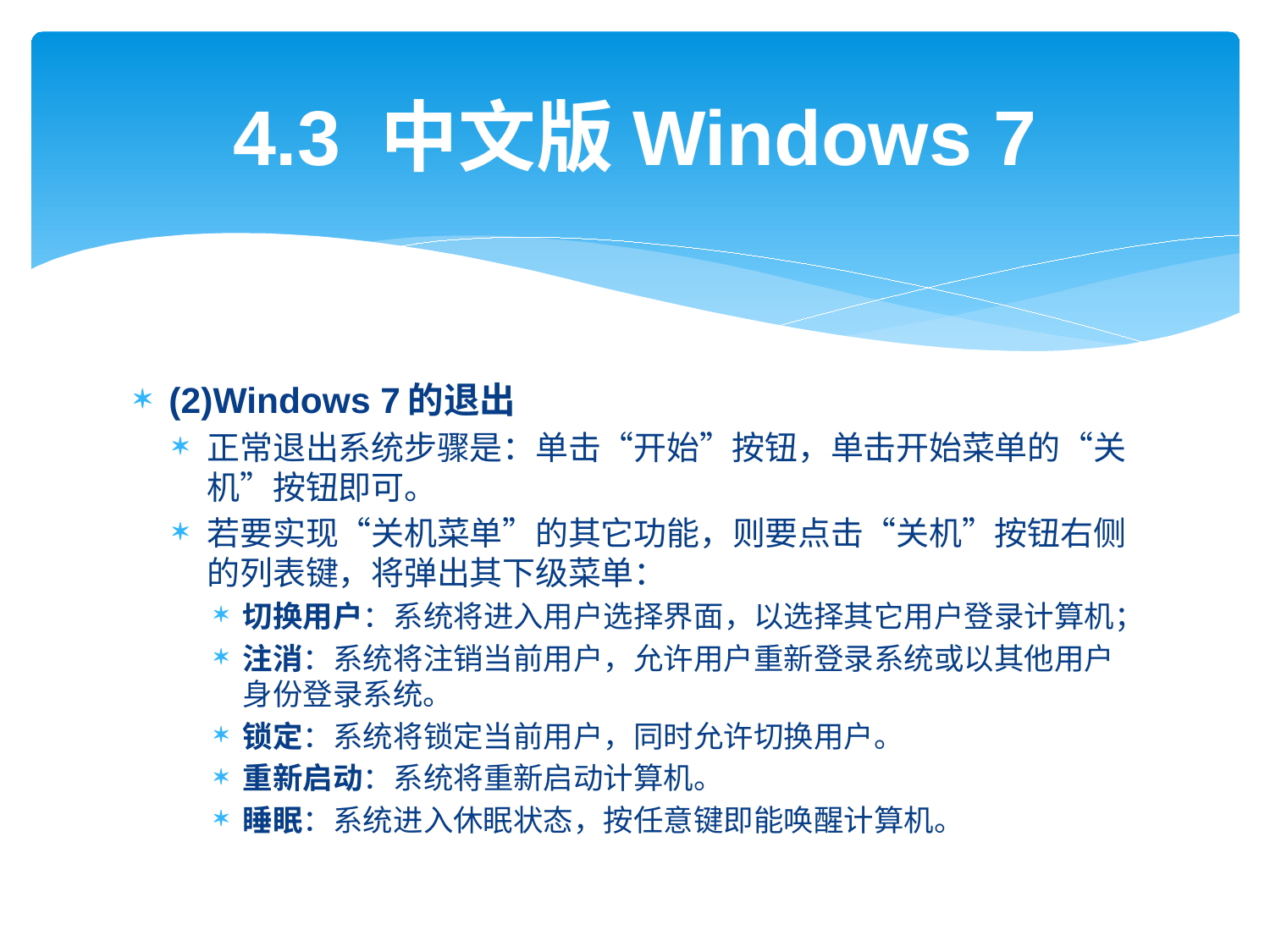

# 4.3 中文版Windows 7
(2)Windows 7的退出
正常退出系统步骤是：单击“开始”按钮，单击开始菜单的“关机”按钮即可。
若要实现“关机菜单”的其它功能，则要点击“关机”按钮右侧的列表键，将弹出其下级菜单：
切换用户：系统将进入用户选择界面，以选择其它用户登录计算机；
注消：系统将注销当前用户，允许用户重新登录系统或以其他用户身份登录系统。
锁定：系统将锁定当前用户，同时允许切换用户。
重新启动：系统将重新启动计算机。
睡眠：系统进入休眠状态，按任意键即能唤醒计算机。